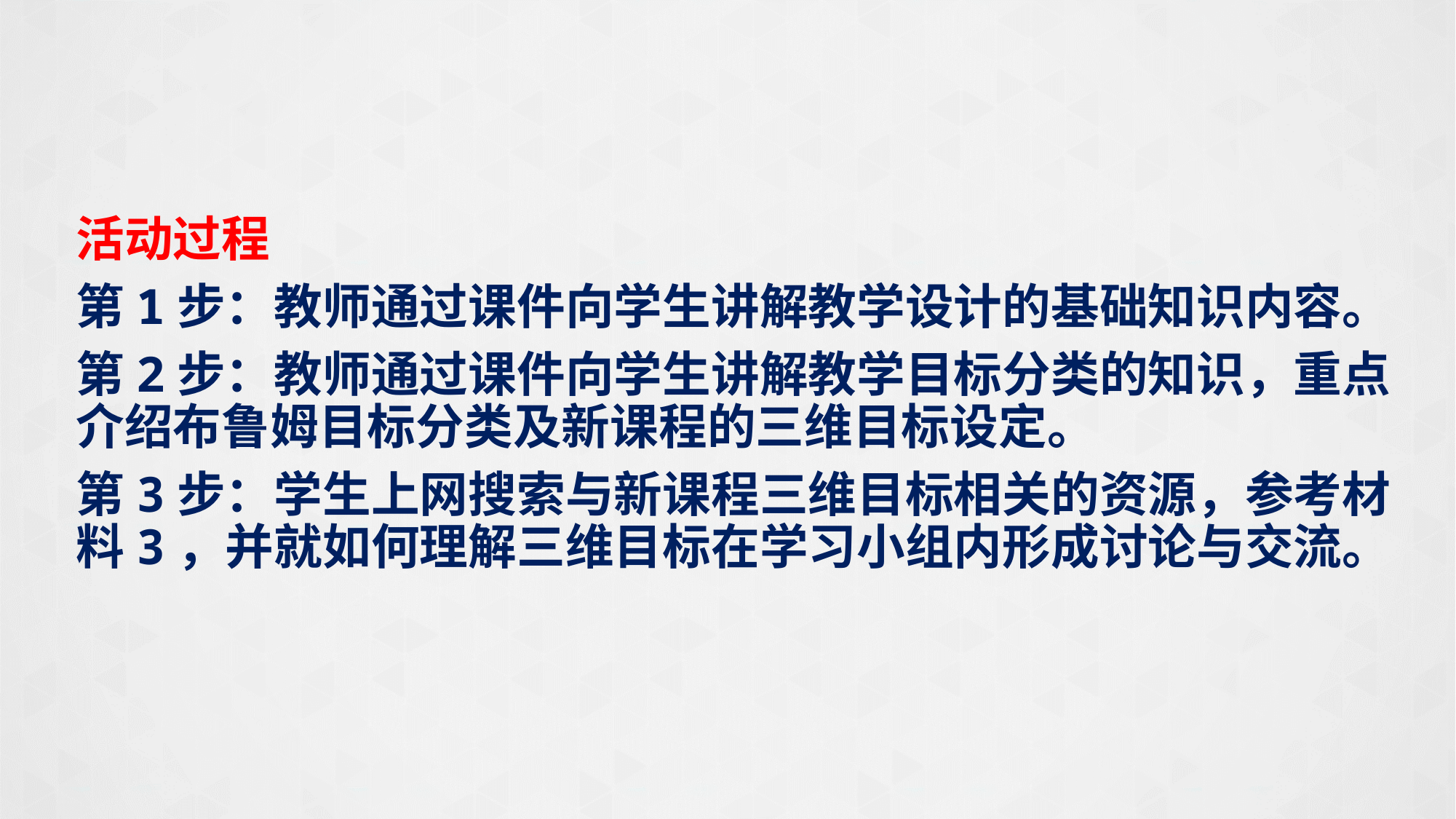

活动过程
第1步：教师通过课件向学生讲解教学设计的基础知识内容。
第2步：教师通过课件向学生讲解教学目标分类的知识，重点介绍布鲁姆目标分类及新课程的三维目标设定。
第3步：学生上网搜索与新课程三维目标相关的资源，参考材料3，并就如何理解三维目标在学习小组内形成讨论与交流。